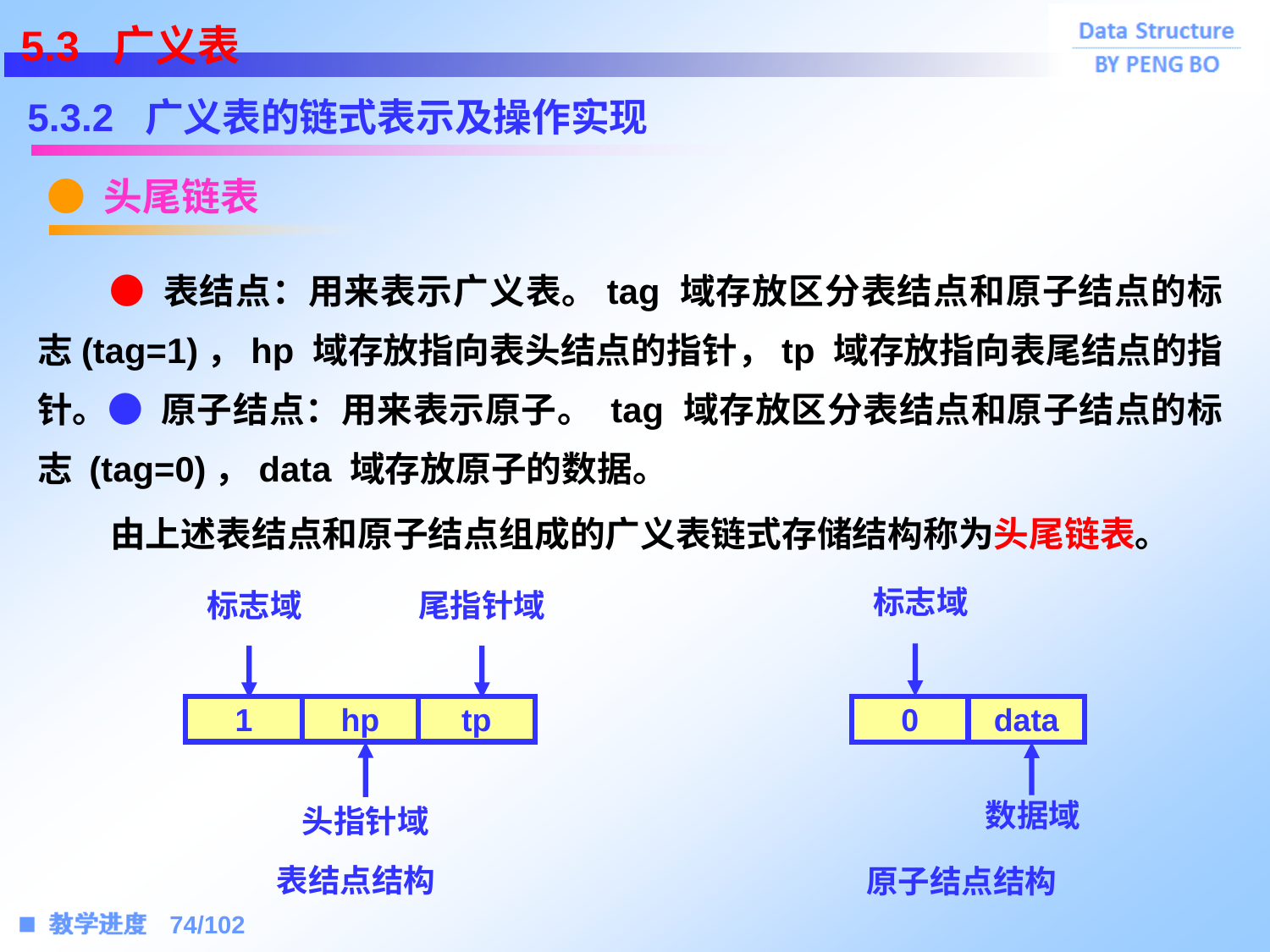

5.3  广义表

5.3.2  广义表的链式表示及操作实现

● 头尾链表

        ● 表结点：用来表示广义表。tag 域存放区分表结点和原子结点的标志(tag=1)，hp 域存放指向表头结点的指针，tp 域存放指向表尾结点的指针。
        ● 原子结点：用来表示原子。 tag 域存放区分表结点和原子结点的标志 (tag=0)，data 域存放原子的数据。
        由上述表结点和原子结点组成的广义表链式存储结构称为头尾链表。
标志域
标志域
尾指针域

1
hp
tp
0
data

数据域
头指针域
表结点结构
原子结点结构